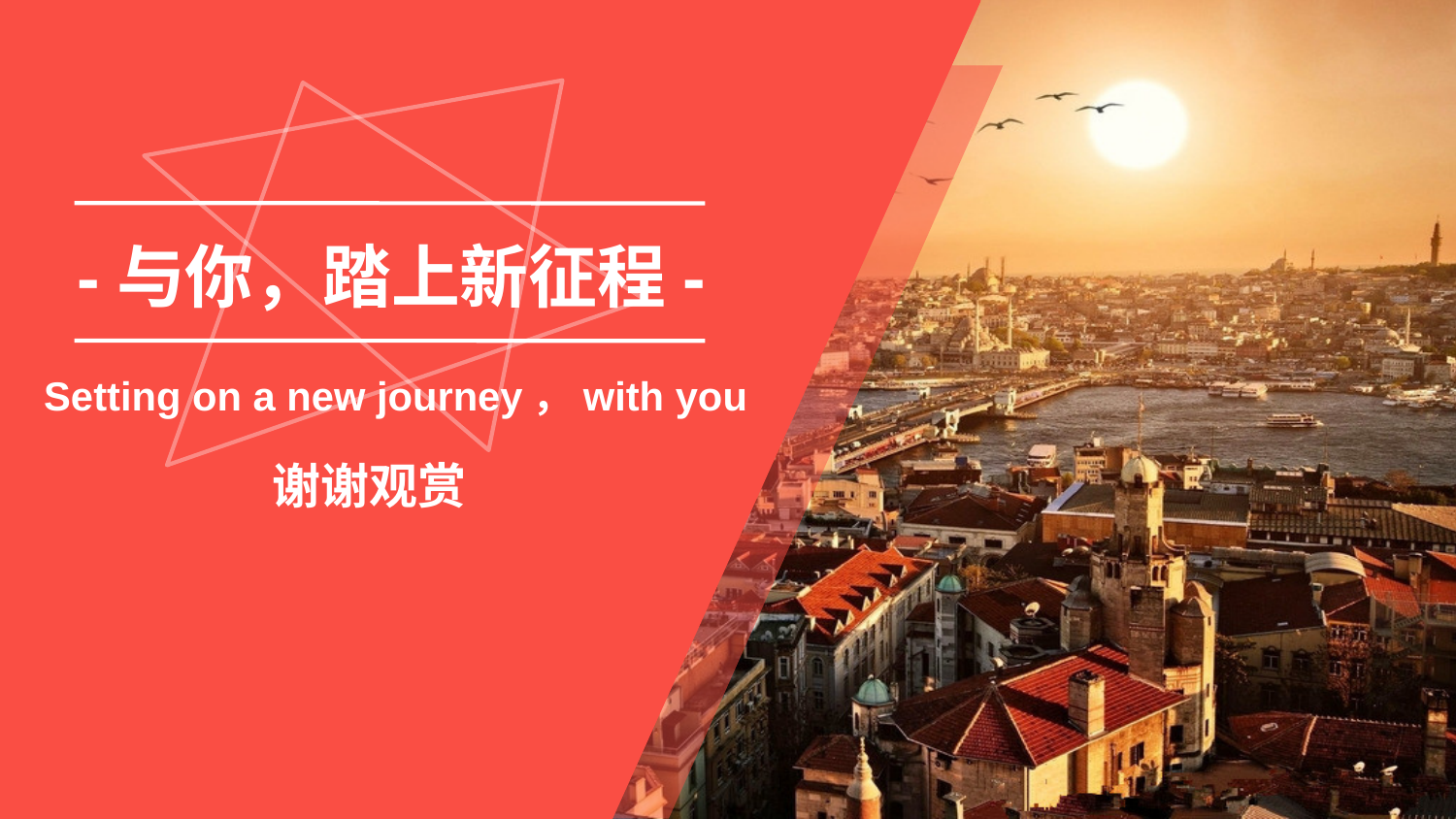

-与你，踏上新征程-
Setting on a new journey，with you
谢谢观赏